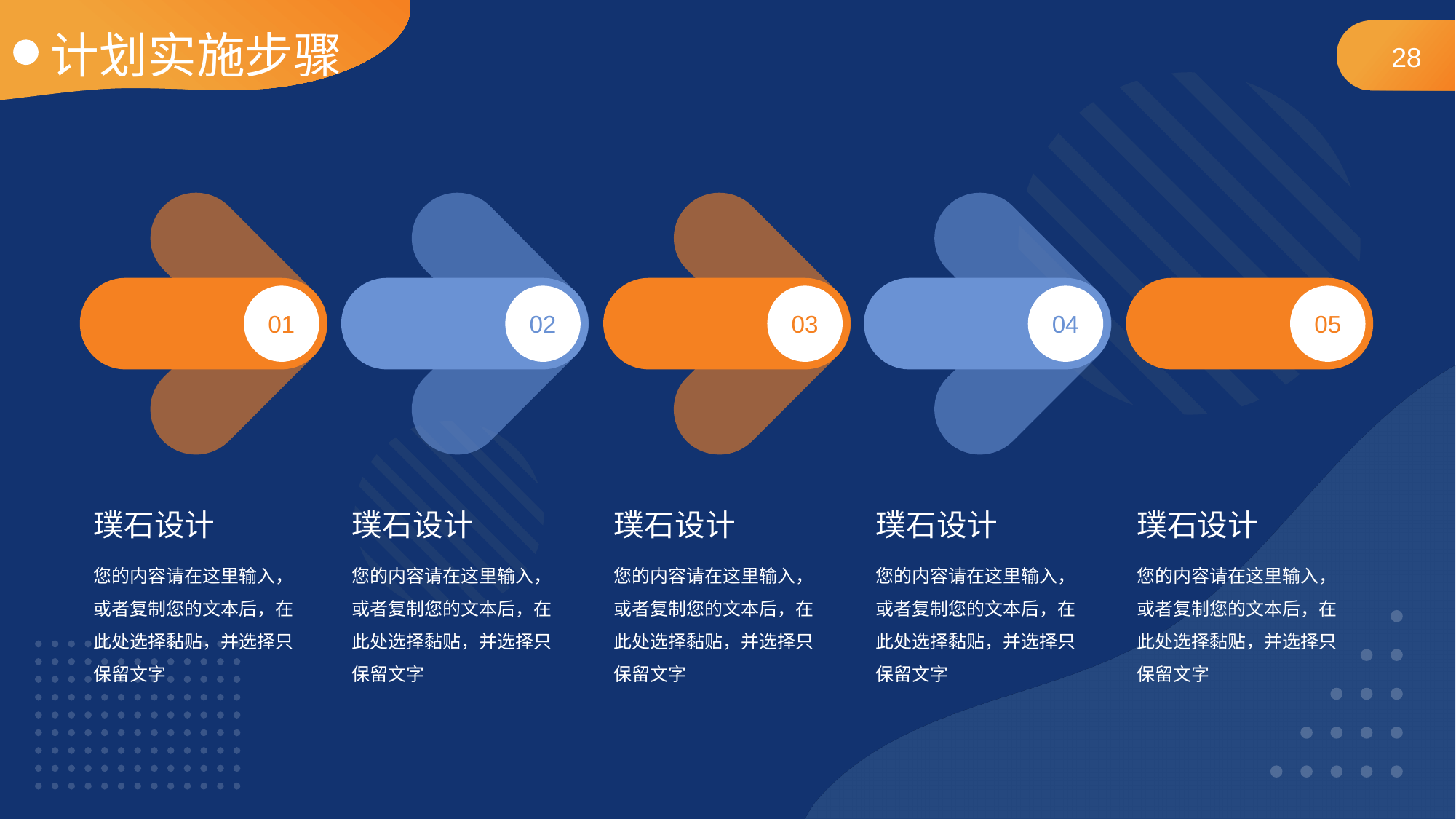

# 计划实施步骤
28

01
璞石设计
您的内容请在这里输入，或者复制您的文本后，在此处选择黏贴，并选择只保留文字

02
璞石设计
您的内容请在这里输入，或者复制您的文本后，在此处选择黏贴，并选择只保留文字

03
璞石设计
您的内容请在这里输入，或者复制您的文本后，在此处选择黏贴，并选择只保留文字

04
璞石设计
您的内容请在这里输入，或者复制您的文本后，在此处选择黏贴，并选择只保留文字

05
璞石设计
您的内容请在这里输入，或者复制您的文本后，在此处选择黏贴，并选择只保留文字